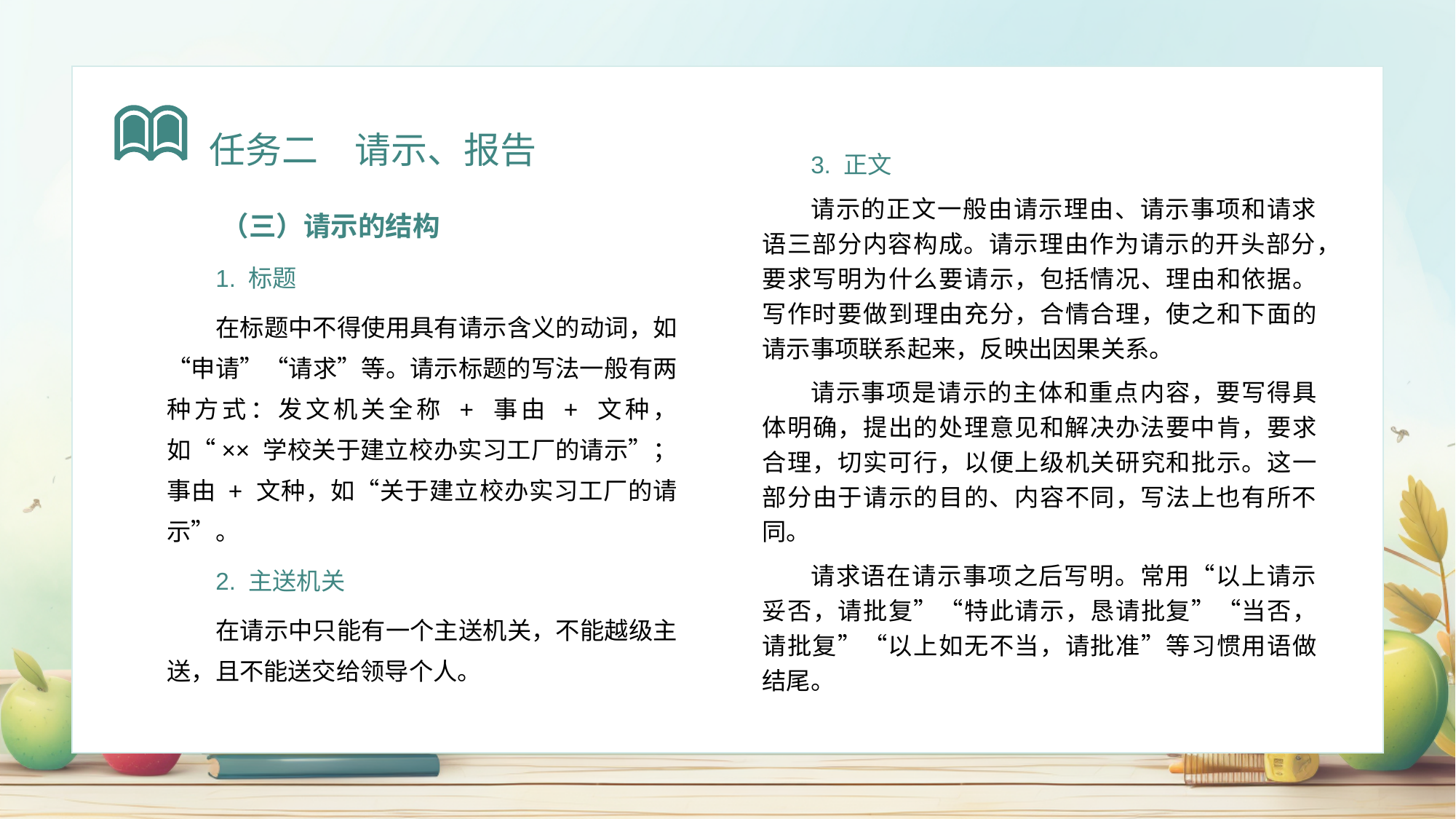

任务二　请示、报告

3. 正文
请示的正文一般由请示理由、请示事项和请求语三部分内容构成。请示理由作为请示的开头部分，要求写明为什么要请示，包括情况、理由和依据。写作时要做到理由充分，合情合理，使之和下面的请示事项联系起来，反映出因果关系。
请示事项是请示的主体和重点内容，要写得具体明确，提出的处理意见和解决办法要中肯，要求合理，切实可行，以便上级机关研究和批示。这一部分由于请示的目的、内容不同，写法上也有所不同。
请求语在请示事项之后写明。常用“以上请示妥否，请批复”“特此请示，恳请批复”“当否，请批复”“以上如无不当，请批准”等习惯用语做结尾。
（三）请示的结构
1. 标题
在标题中不得使用具有请示含义的动词，如“申请”“请求”等。请示标题的写法一般有两种方式：发文机关全称 + 事由 + 文种，如“×× 学校关于建立校办实习工厂的请示”；事由 + 文种，如“关于建立校办实习工厂的请示”。
2. 主送机关
在请示中只能有一个主送机关，不能越级主送，且不能送交给领导个人。